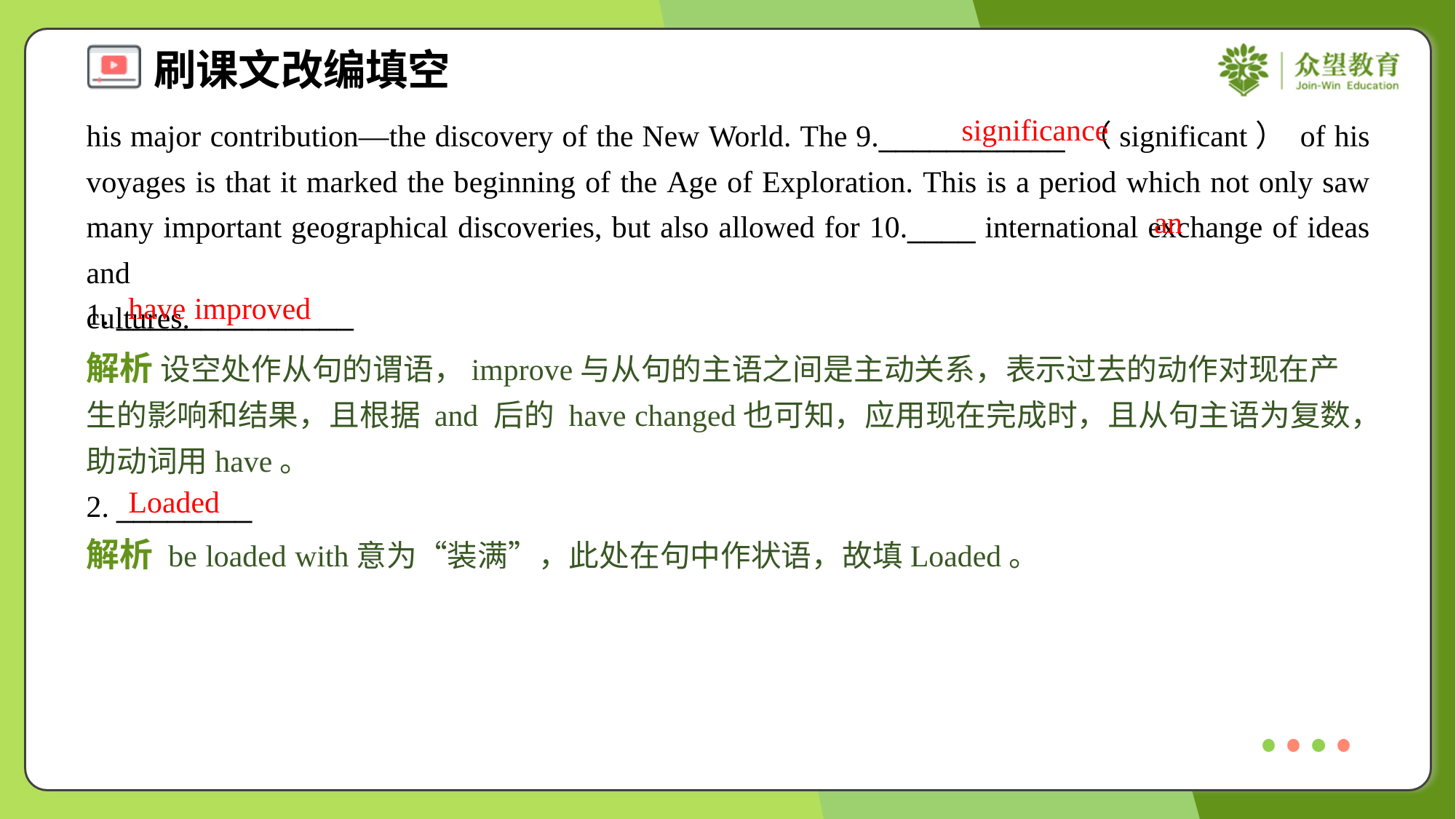

significance
his major contribution—the discovery of the New World. The 9.___________ （significant） of his voyages is that it marked the beginning of the Age of Exploration. This is a period which not only saw many important geographical discoveries, but also allowed for 10.____ international exchange of ideas and cultures.#1.3
an
have improved
1. ______________
解析 设空处作从句的谓语，improve与从句的主语之间是主动关系，表示过去的动作对现在产生的影响和结果，且根据 and 后的 have changed也可知，应用现在完成时，且从句主语为复数，助动词用have。
Loaded
2. ________
解析 be loaded with意为“装满”，此处在句中作状语，故填Loaded。